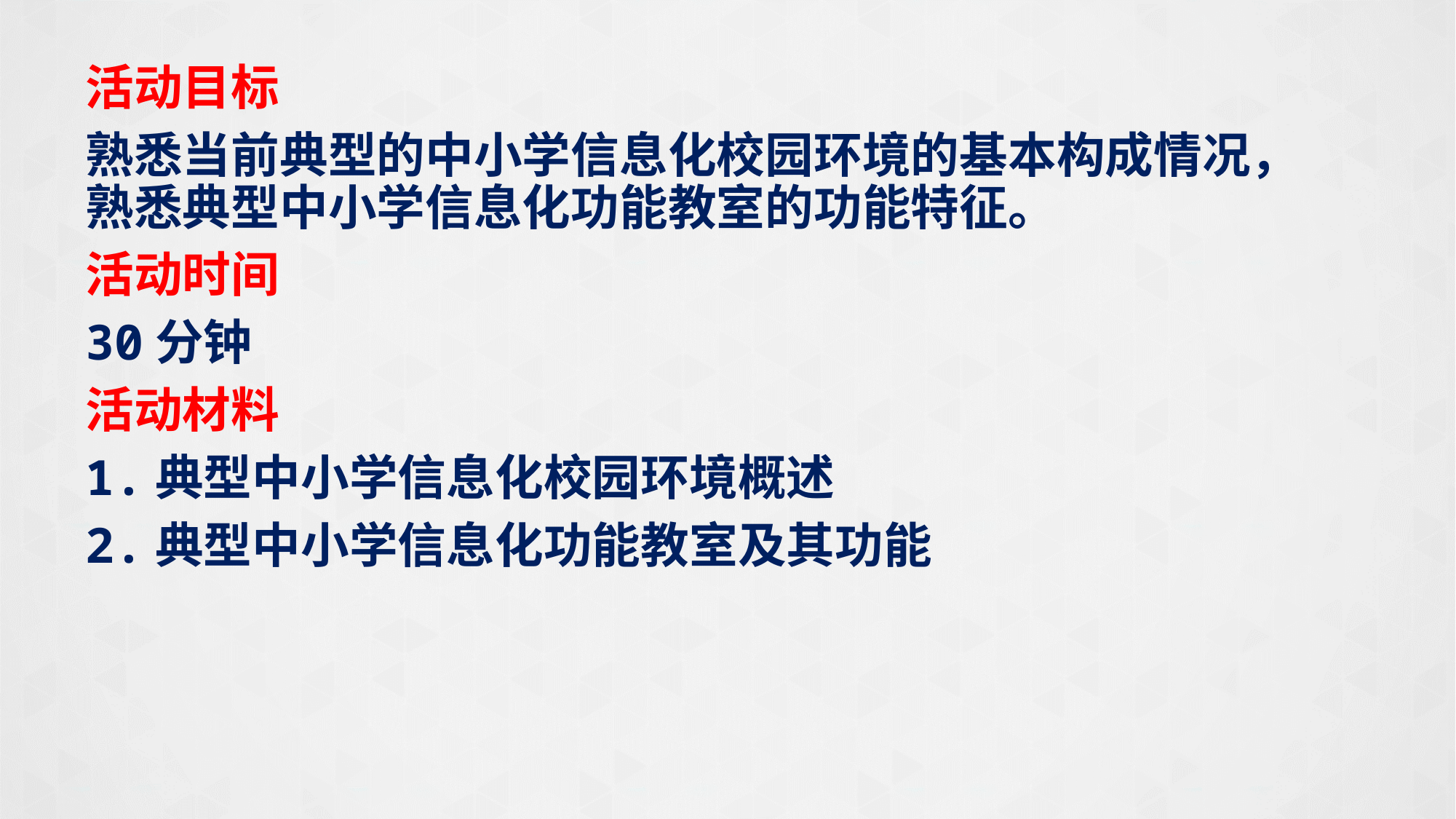

活动目标
熟悉当前典型的中小学信息化校园环境的基本构成情况，熟悉典型中小学信息化功能教室的功能特征。
活动时间
30分钟
活动材料
1.典型中小学信息化校园环境概述
2.典型中小学信息化功能教室及其功能